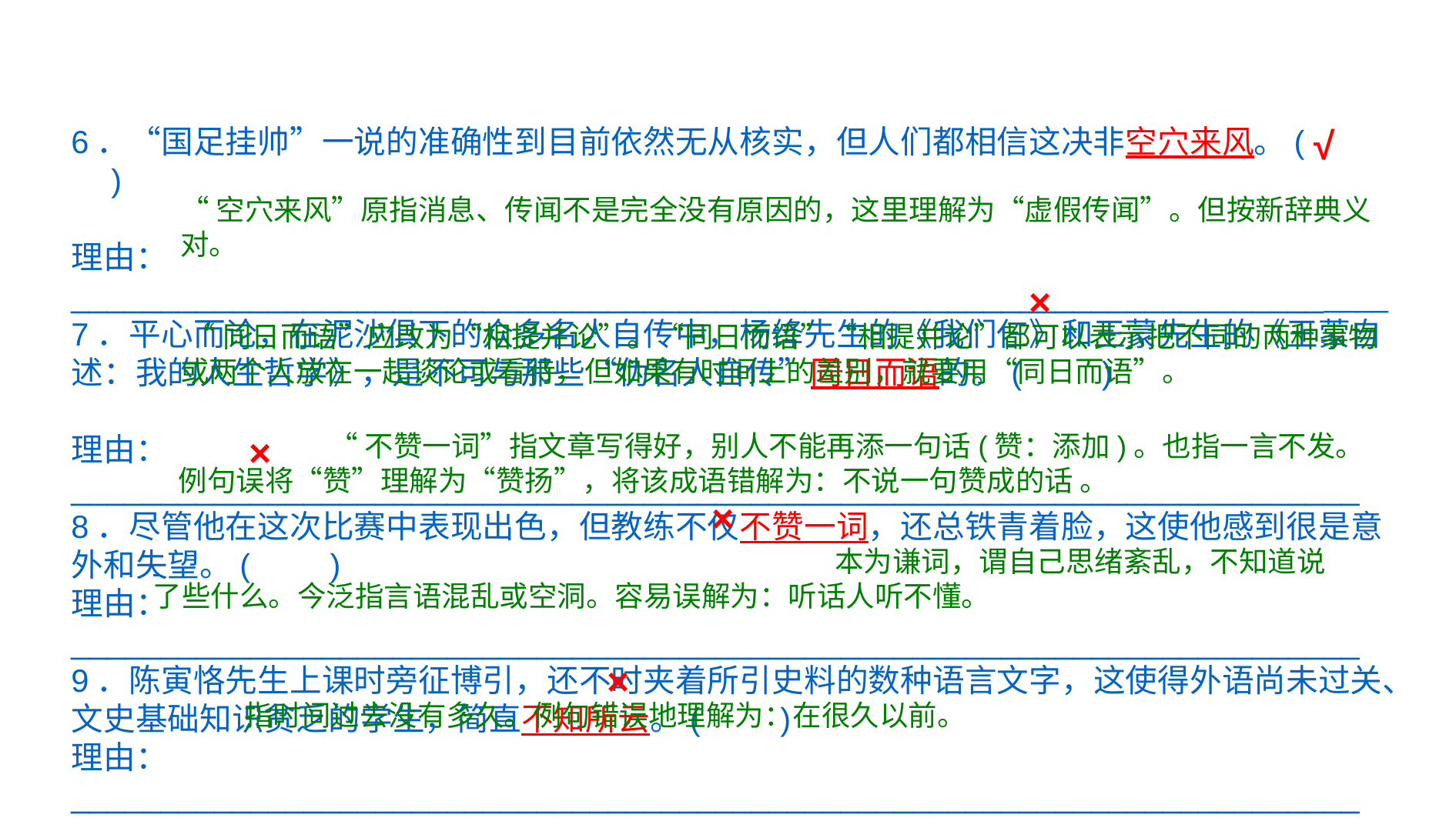

√
6．“国足挂帅”一说的准确性到目前依然无从核实，但人们都相信这决非空穴来风。(　　)

理由：__________________________________________________________________________
7．平心而论，在泥沙俱下的众多名人自传中，杨绛先生的《我们仨》和王蒙先生的《王蒙自述：我的人生哲学》，是不可与那些“伪名人自传”同日而语的。(　　)

理由：________________________________________________________________________
8．尽管他在这次比赛中表现出色，但教练不仅不赞一词，还总铁青着脸，这使他感到很是意外和失望。(　　)
理由：________________________________________________________________________
9．陈寅恪先生上课时旁征博引，还不时夹着所引史料的数种语言文字，这使得外语尚未过关、文史基础知识贫乏的学生，简直不知所云。(　　)
理由：________________________________________________________________________
10．有人对歪风邪气深恶痛绝，可是轮到自己身处其中，也便随风而走。他们忘了，曾几何时，自己对这些现象又是何等咬牙切齿。(　　)
理由：________________________________________________________________________

“空穴来风”原指消息、传闻不是完全没有原因的，这里理解为“虚假传闻”。但按新辞典义对。

×
 “同日而语”应改为“相提并论”。“同日而语”“相提并论”都可以表示把不同的两种事物或两个人放在一起谈论或看待，但如果有时间上的差别，就要用“同日而语”。
                       “不赞一词”指文章写得好，别人不能再添一句话(赞：添加)。也指一言不发。例句误将“赞”理解为“赞扬”，将该成语错解为：不说一句赞成的话 。
×
×
                                                                                                       本为谦词，谓自己思绪紊乱，不知道说了些什么。今泛指言语混乱或空洞。容易误解为：听话人听不懂。
×
             指时间过去没有多久。例句错误地理解为：在很久以前。